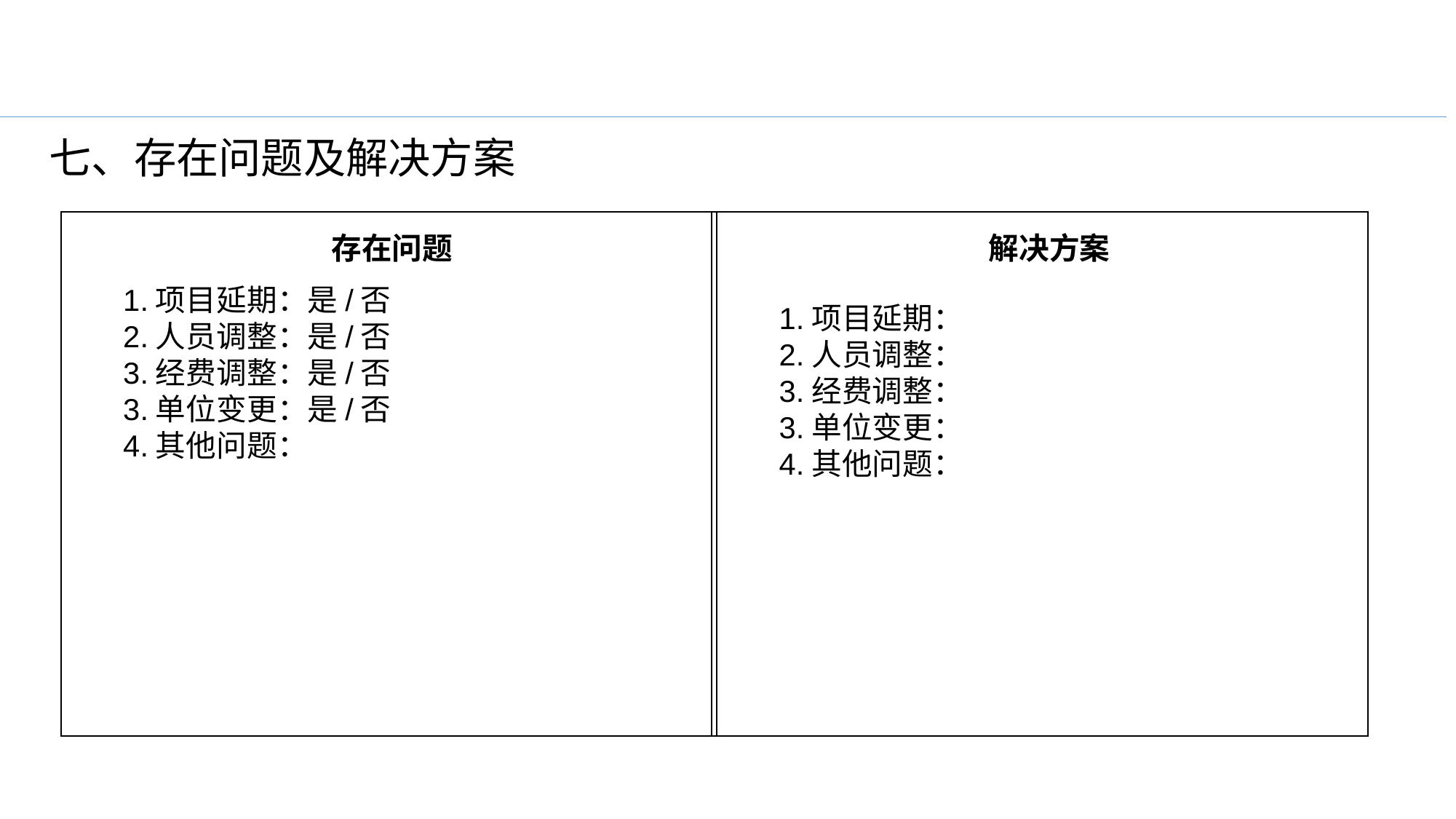

七、存在问题及解决方案

存在问题
解决方案
1.项目延期：是/否
2.人员调整：是/否
3.经费调整：是/否
3.单位变更：是/否
4.其他问题：
1.项目延期：
2.人员调整：
3.经费调整：
3.单位变更：
4.其他问题：